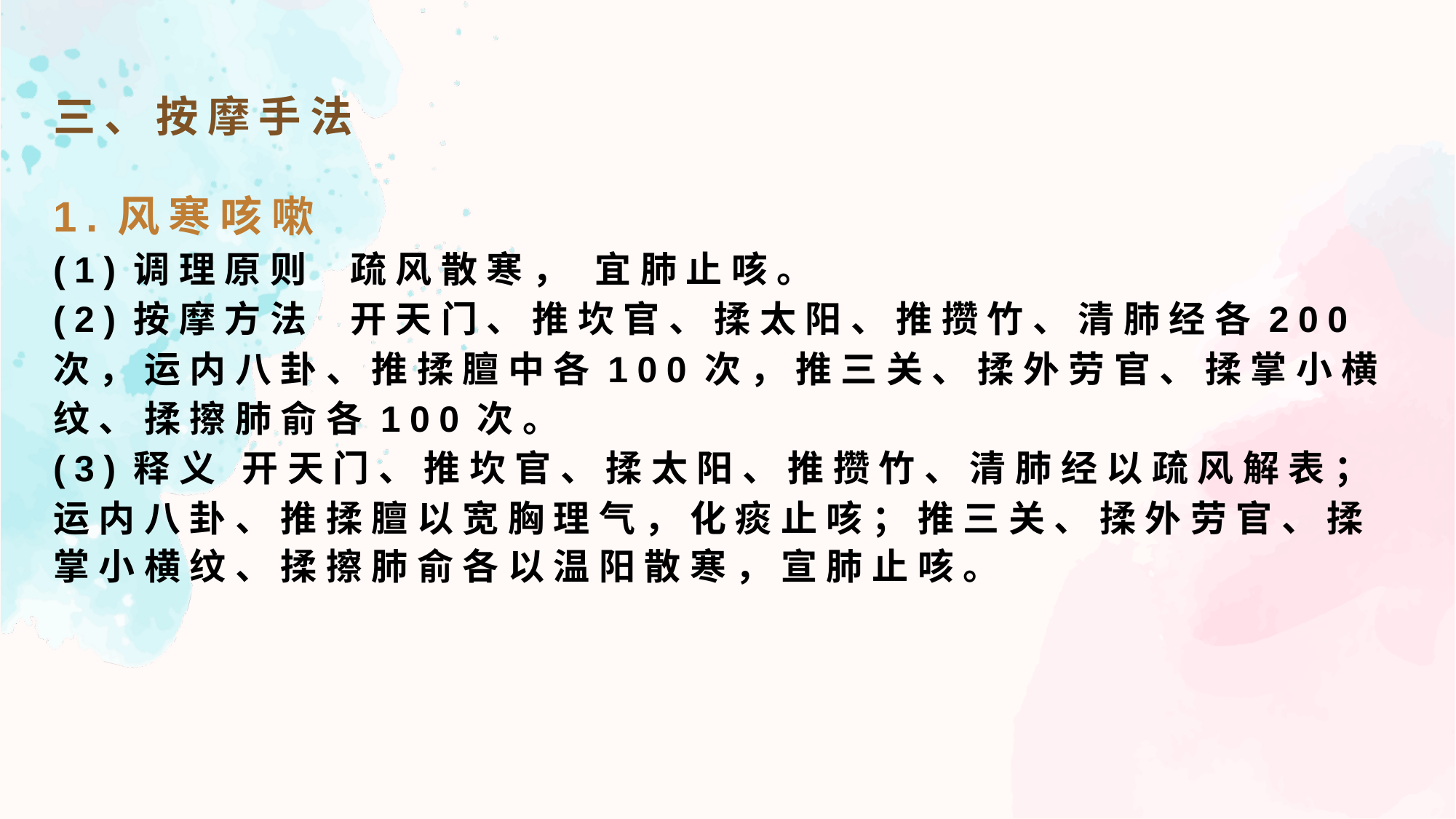

三、按摩手法

1.风寒咳嗽
(1)调理原则  疏风散寒， 宜肺止咳。
(2)按摩方法  开天门、推坎官、揉太阳、推攒竹、清肺经各200次，运内八卦、推揉膻中各100次，推三关、揉外劳官、揉掌小横纹、揉擦肺俞各100次。
(3)释义 开天门、推坎官、揉太阳、推攒竹、清肺经以疏风解表；运内八卦、推揉膻以宽胸理气，化痰止咳；推三关、揉外劳官、揉掌小横纹、揉擦肺俞各以温阳散寒，宣肺止咳。